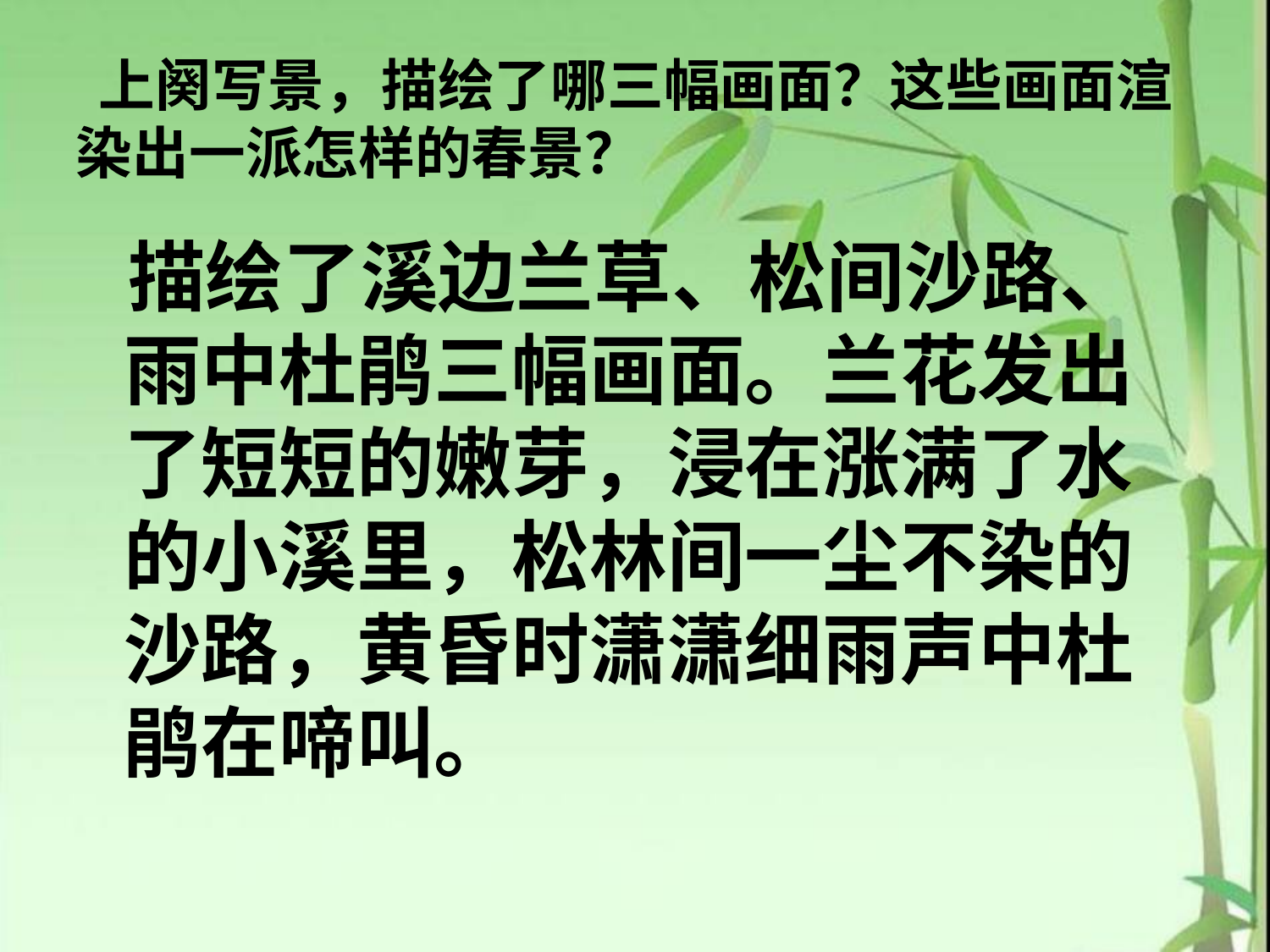

# 上阕写景，描绘了哪三幅画面？这些画面渲染出一派怎样的春景？
   描绘了溪边兰草、松间沙路、雨中杜鹃三幅画面。兰花发出了短短的嫩芽，浸在涨满了水的小溪里，松林间一尘不染的沙路，黄昏时潇潇细雨声中杜鹃在啼叫。